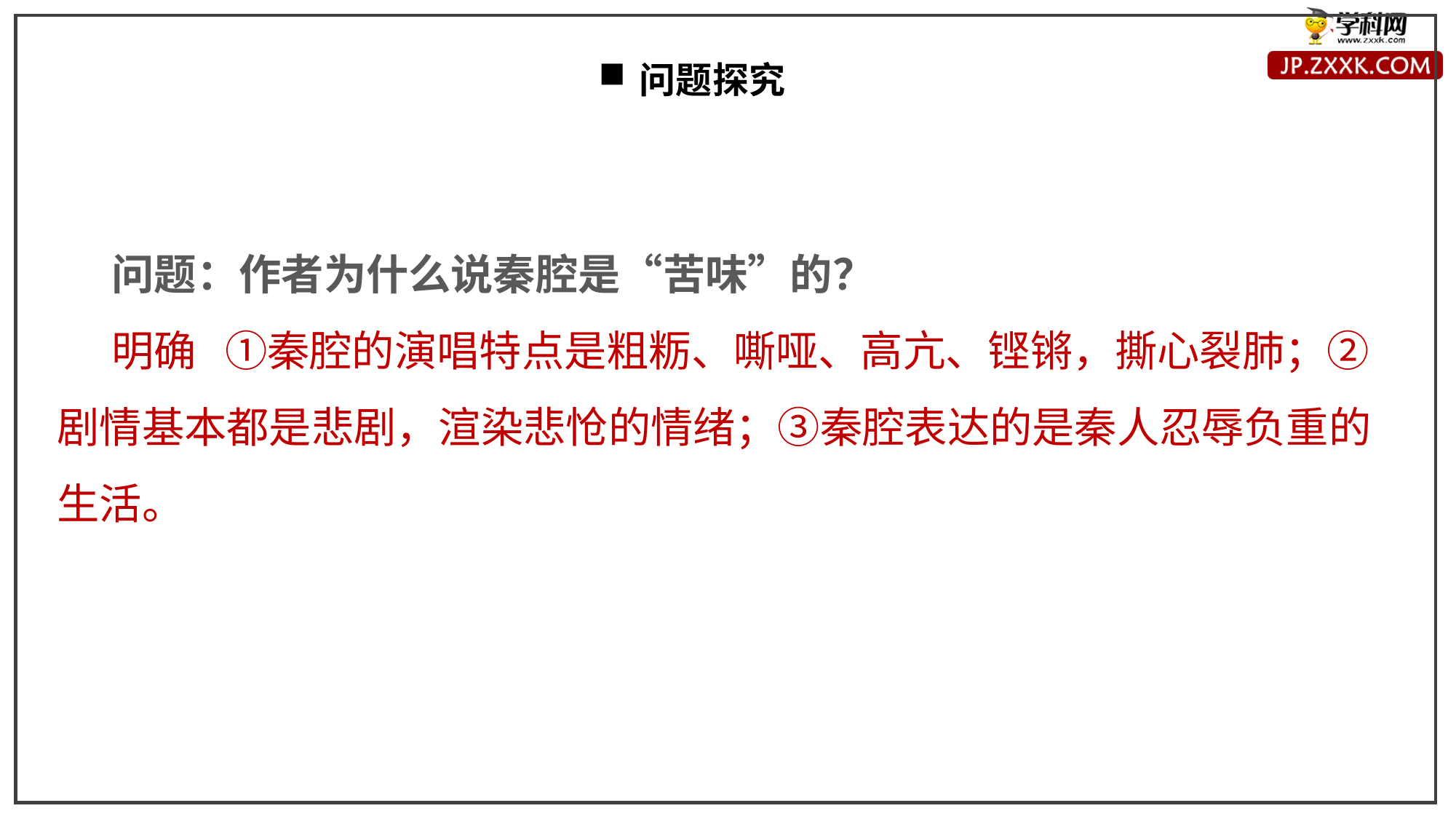

问题探究
问题：作者为什么说秦腔是“苦味”的？
明确   ①秦腔的演唱特点是粗粝、嘶哑、高亢、铿锵，撕心裂肺；②剧情基本都是悲剧，渲染悲怆的情绪；③秦腔表达的是秦人忍辱负重的生活。